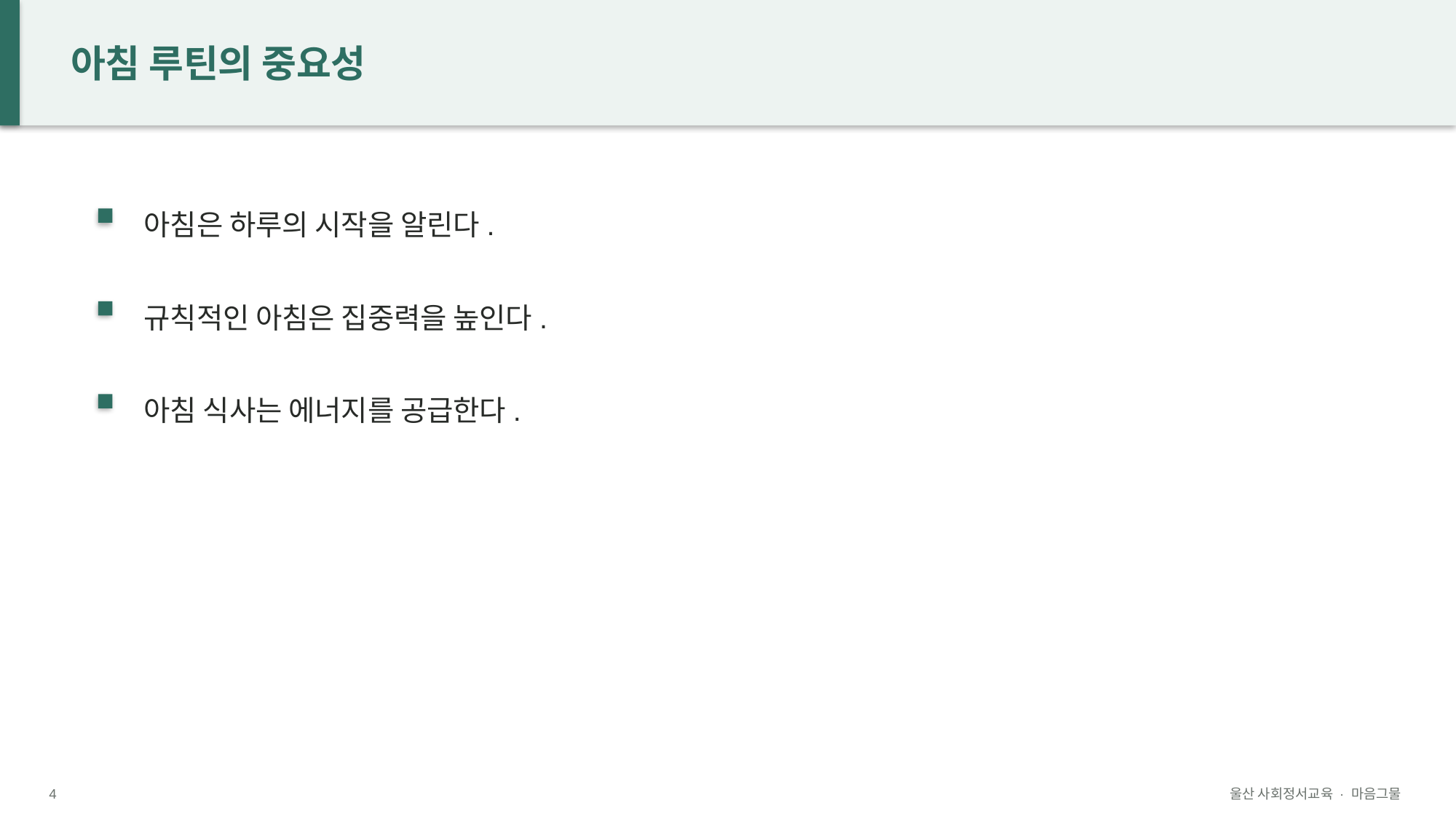

아침 루틴의 중요성
아침은 하루의 시작을 알린다.

규칙적인 아침은 집중력을 높인다.

아침 식사는 에너지를 공급한다.

4
울산 사회정서교육 · 마음그물